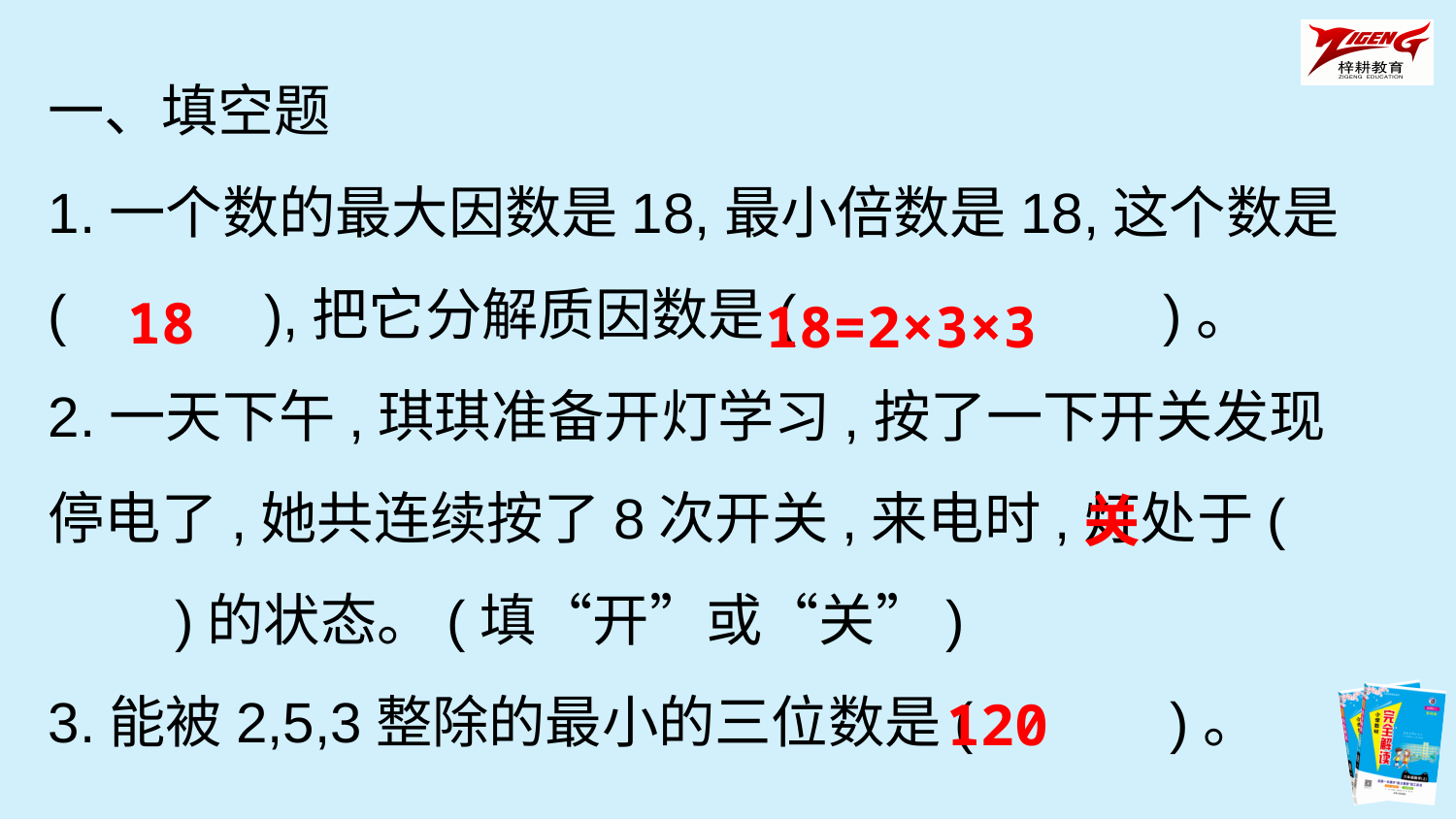

一、填空题
1.一个数的最大因数是18,最小倍数是18,这个数是
(　　　),把它分解质因数是(　　　　　　)。
2.一天下午,琪琪准备开灯学习,按了一下开关发现停电了,她共连续按了8次开关,来电时,灯处于(　　　)的状态。(填“开”或“关”)
3.能被2,5,3整除的最小的三位数是(　　　)。
18
18=2×3×3
关
120